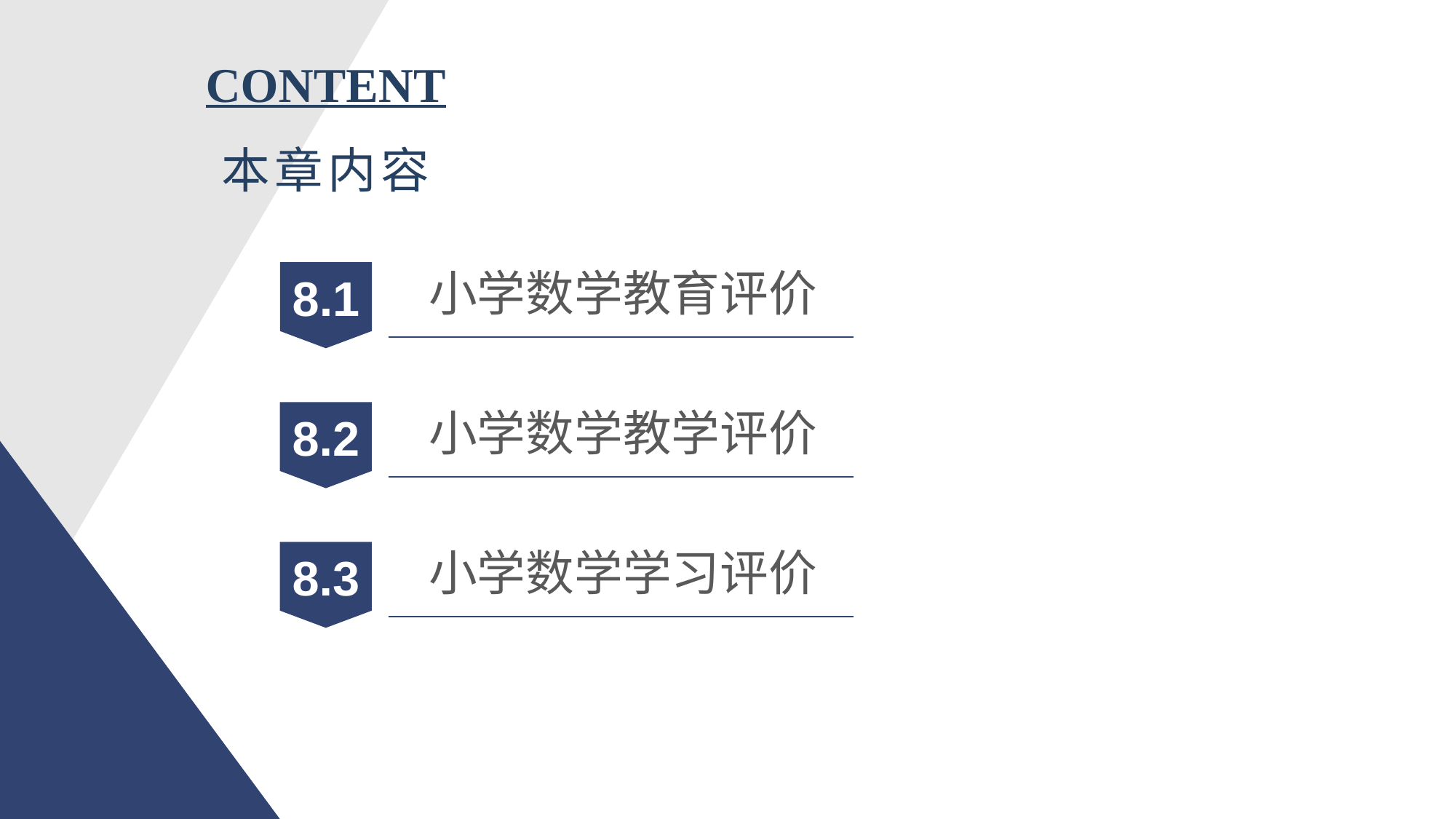

CONTENT
本章内容
小学数学教育评价
8.1
小学数学教学评价
8.2

小学数学学习评价
8.3